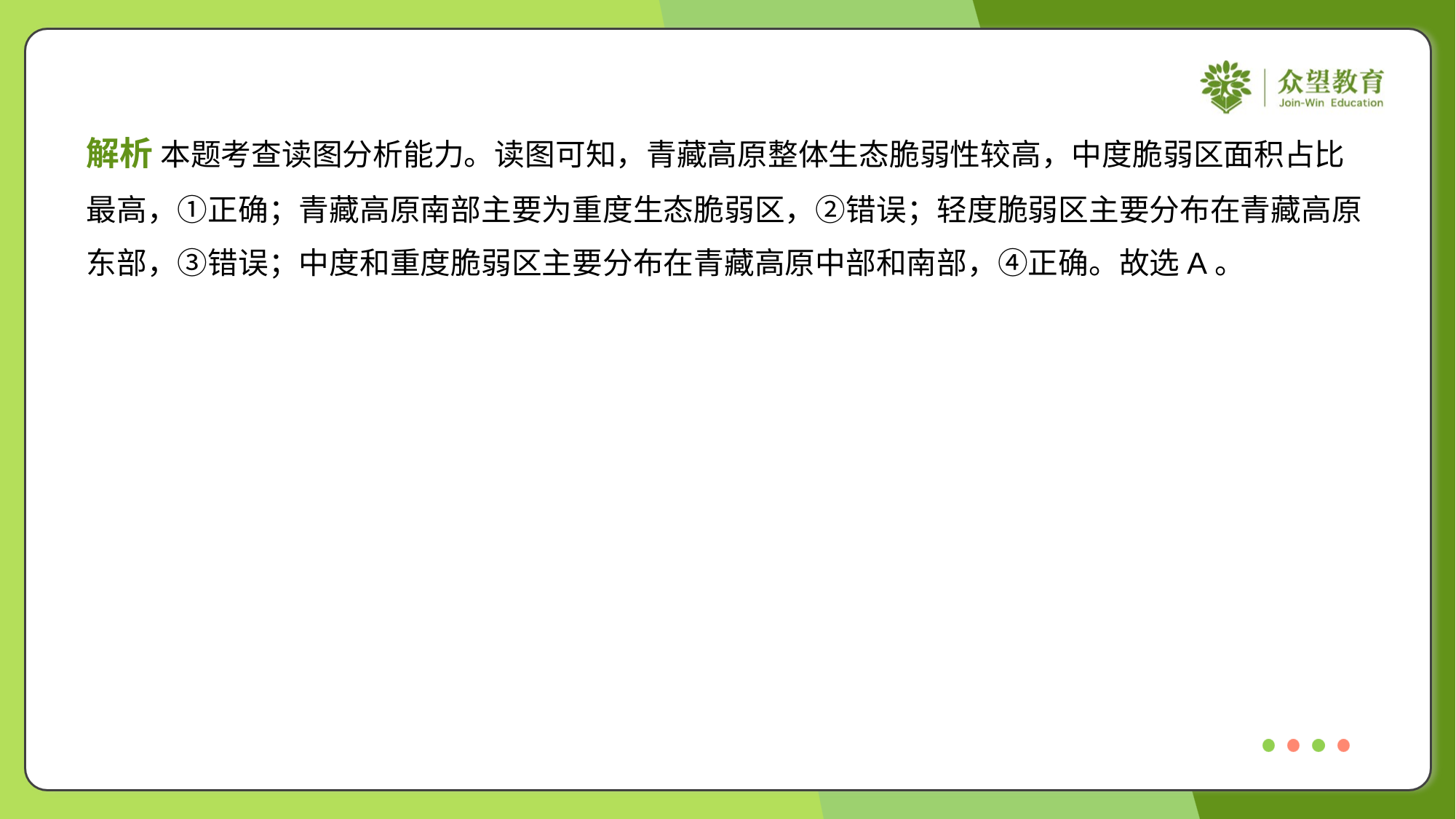

解析 本题考查读图分析能力。读图可知，青藏高原整体生态脆弱性较高，中度脆弱区面积占比
最高，①正确；青藏高原南部主要为重度生态脆弱区，②错误；轻度脆弱区主要分布在青藏高原
东部，③错误；中度和重度脆弱区主要分布在青藏高原中部和南部，④正确。故选A。